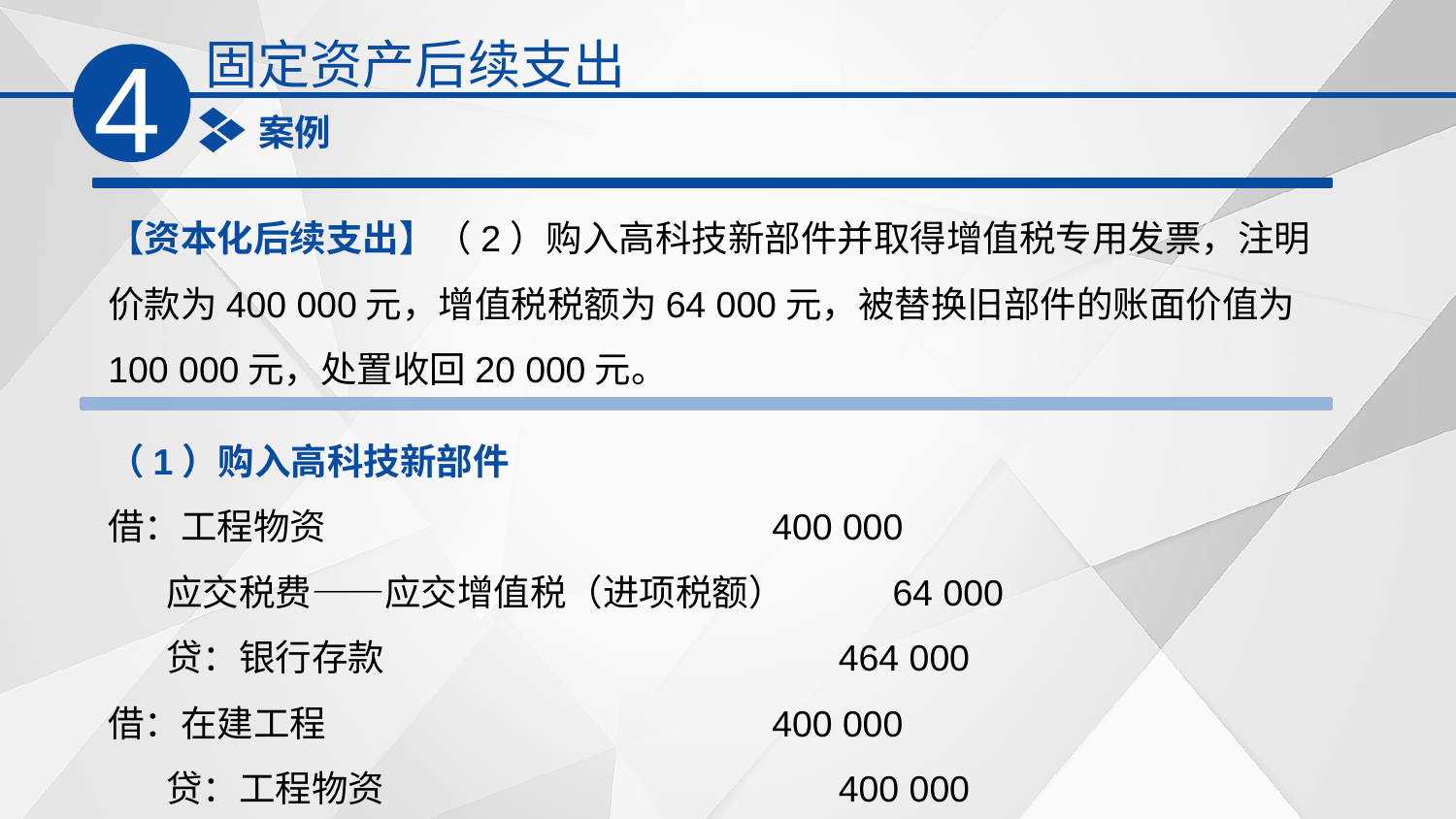

固定资产后续支出
4

案例

【资本化后续支出】（2）购入高科技新部件并取得增值税专用发票，注明价款为400 000元，增值税税额为64 000元，被替换旧部件的账面价值为100 000元，处置收回20 000元。

（1）购入高科技新部件
借：工程物资                                                     400 000
      应交税费——应交增值税（进项税额）            64 000
      贷：银行存款                                                      464 000
借：在建工程                                                     400 000
      贷：工程物资                                                      400 000